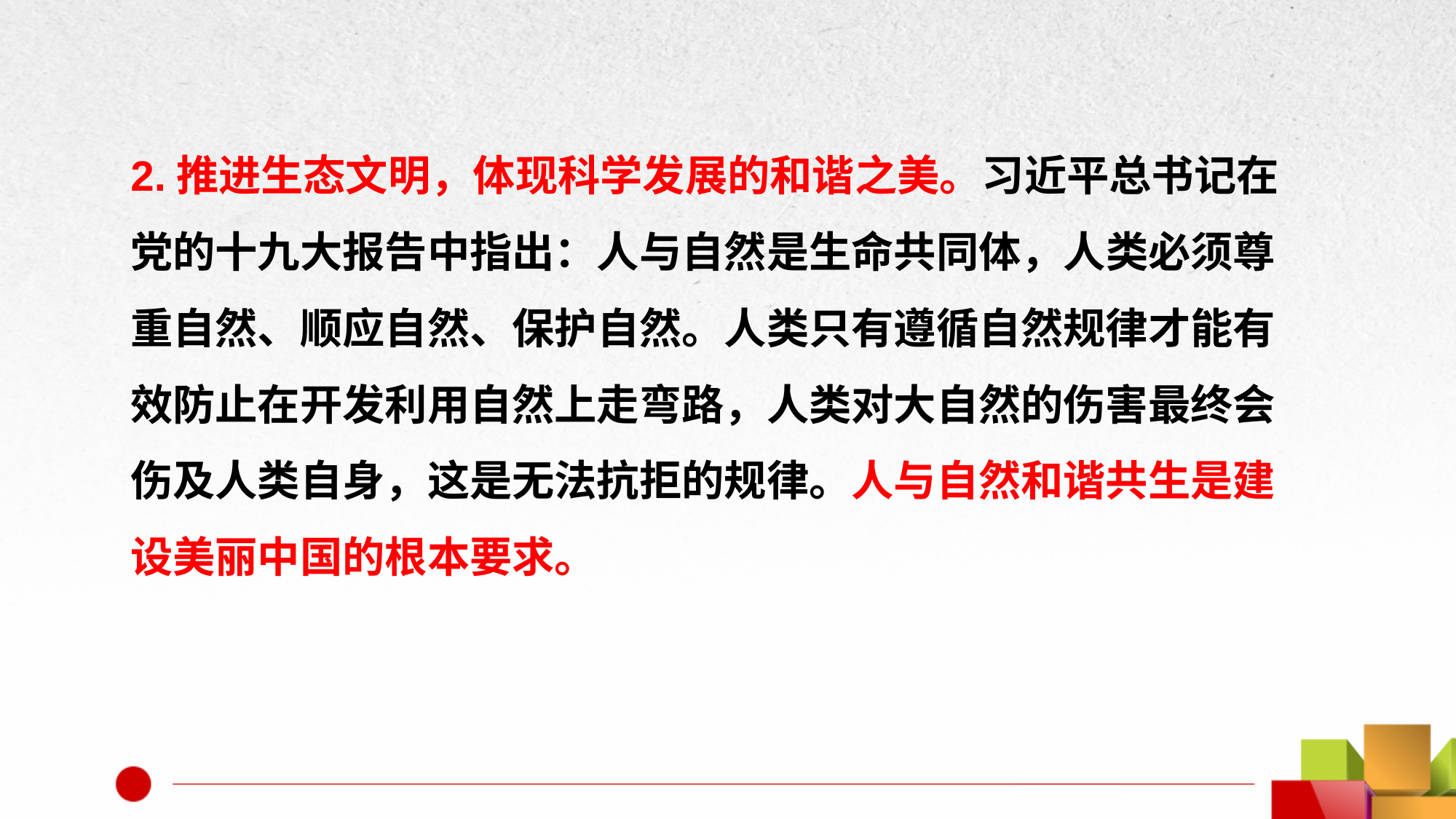

2.推进生态文明，体现科学发展的和谐之美。习近平总书记在党的十九大报告中指出：人与自然是生命共同体，人类必须尊重自然、顺应自然、保护自然。人类只有遵循自然规律才能有效防止在开发利用自然上走弯路，人类对大自然的伤害最终会伤及人类自身，这是无法抗拒的规律。人与自然和谐共生是建设美丽中国的根本要求。